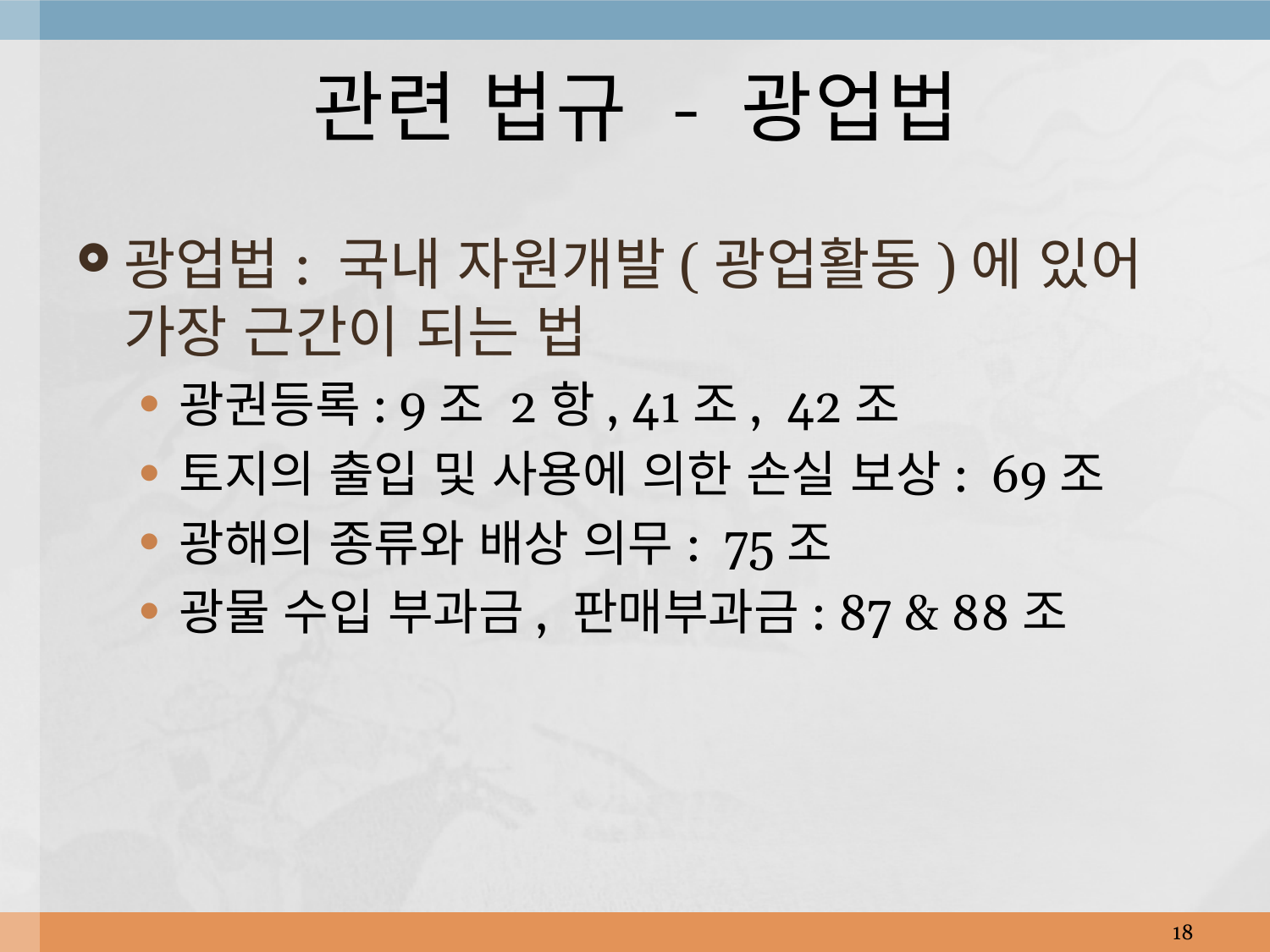

# 관련 법규 - 광업법
광업법: 국내 자원개발(광업활동)에 있어 가장 근간이 되는 법
광권등록: 9조 2항, 41조,  42조
토지의 출입 및 사용에 의한 손실 보상:  69조
광해의 종류와 배상 의무:  75조
광물 수입 부과금, 판매부과금: 87 & 88조

18